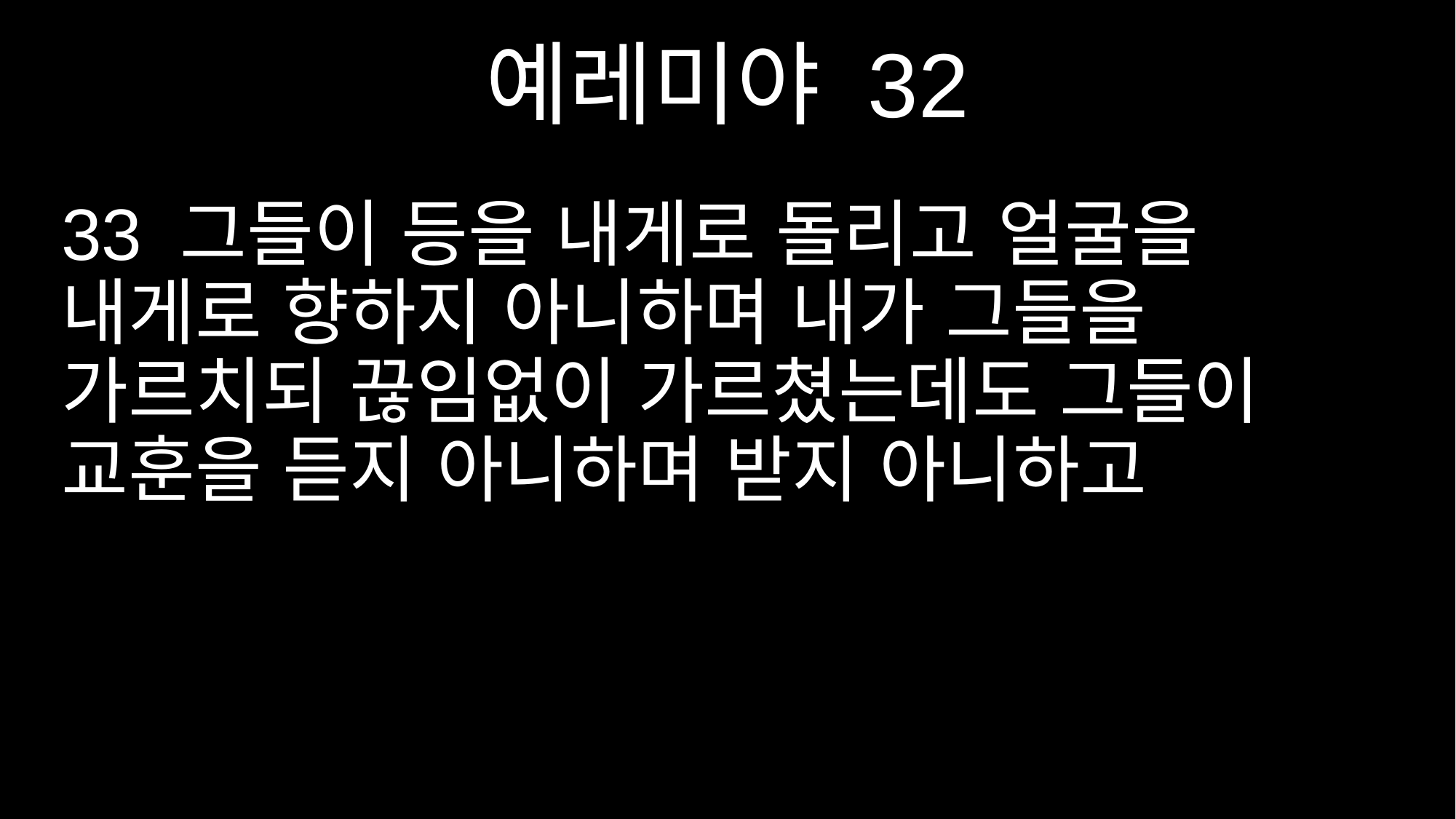

예레미야 32
33 그들이 등을 내게로 돌리고 얼굴을 내게로 향하지 아니하며 내가 그들을 가르치되 끊임없이 가르쳤는데도 그들이 교훈을 듣지 아니하며 받지 아니하고